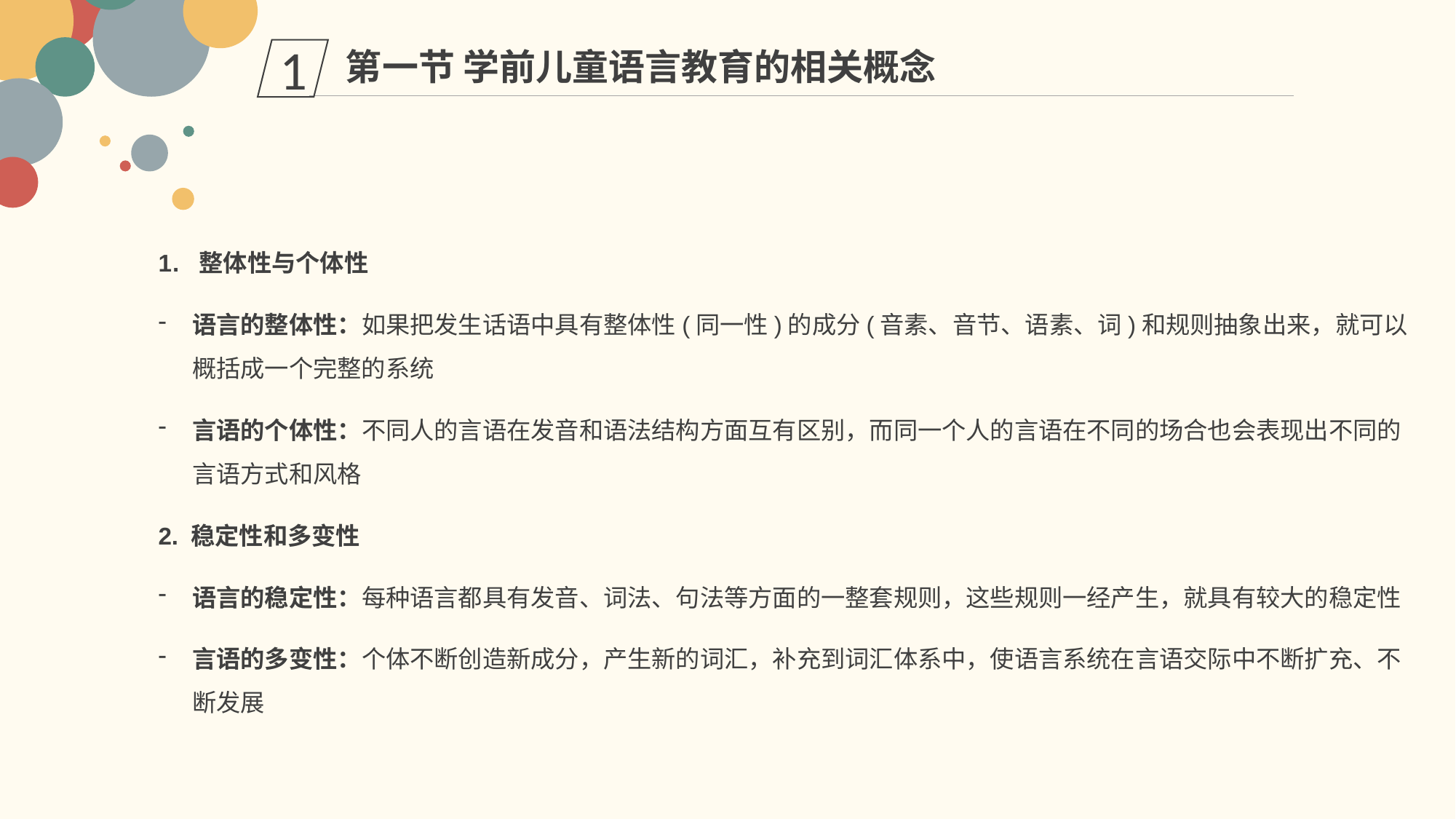

第一节 学前儿童语言教育的相关概念
1
整体性与个体性
语言的整体性：如果把发生话语中具有整体性(同一性)的成分(音素、音节、语素、词)和规则抽象出来，就可以概括成一个完整的系统
言语的个体性：不同人的言语在发音和语法结构方面互有区别，而同一个人的言语在不同的场合也会表现出不同的言语方式和风格
2. 稳定性和多变性
语言的稳定性：每种语言都具有发音、词法、句法等方面的一整套规则，这些规则一经产生，就具有较大的稳定性
言语的多变性：个体不断创造新成分，产生新的词汇，补充到词汇体系中，使语言系统在言语交际中不断扩充、不断发展